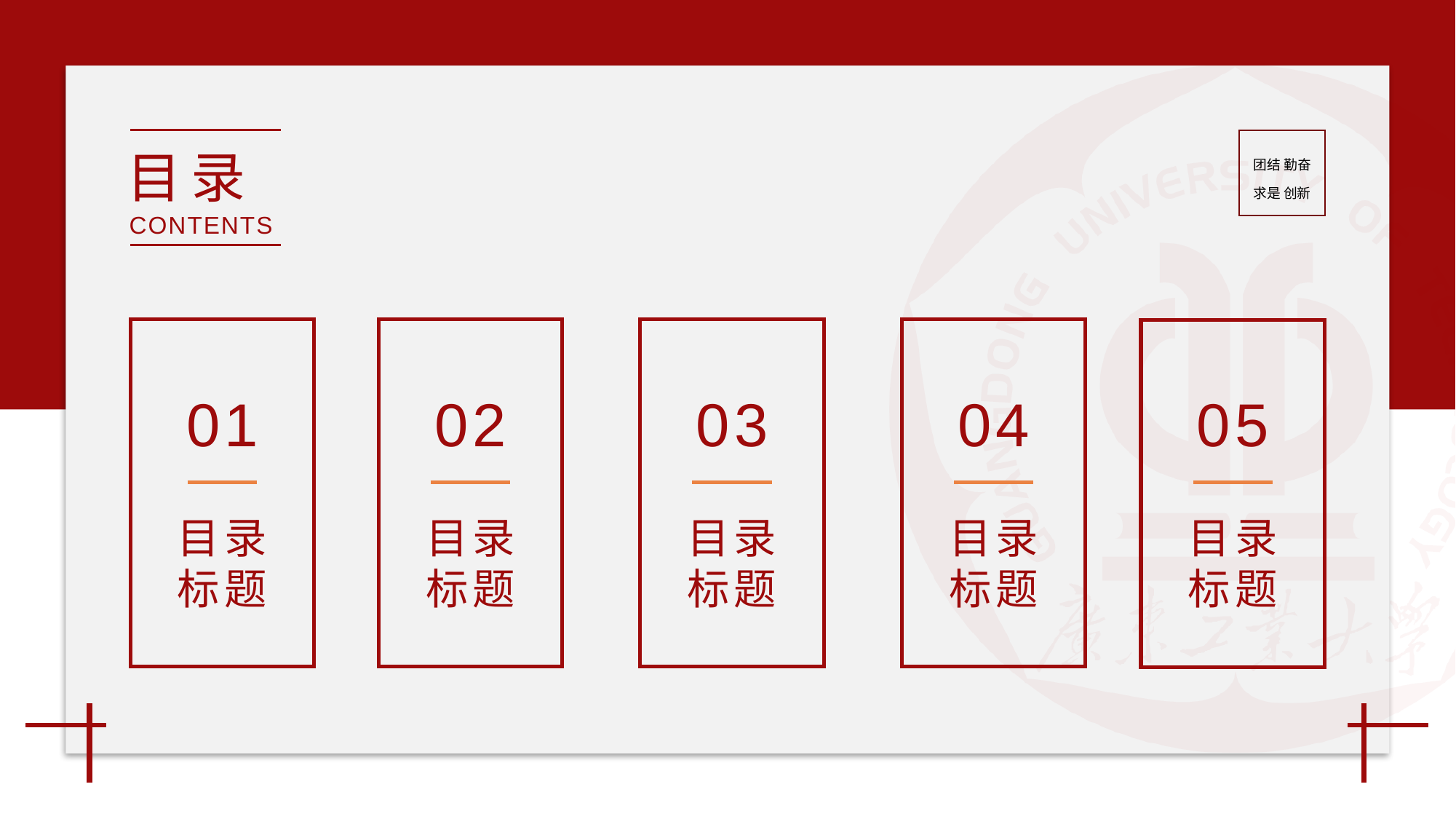

01
目录
标题
02
目录
标题
03
目录
标题
04
目录
标题
05
目录
标题